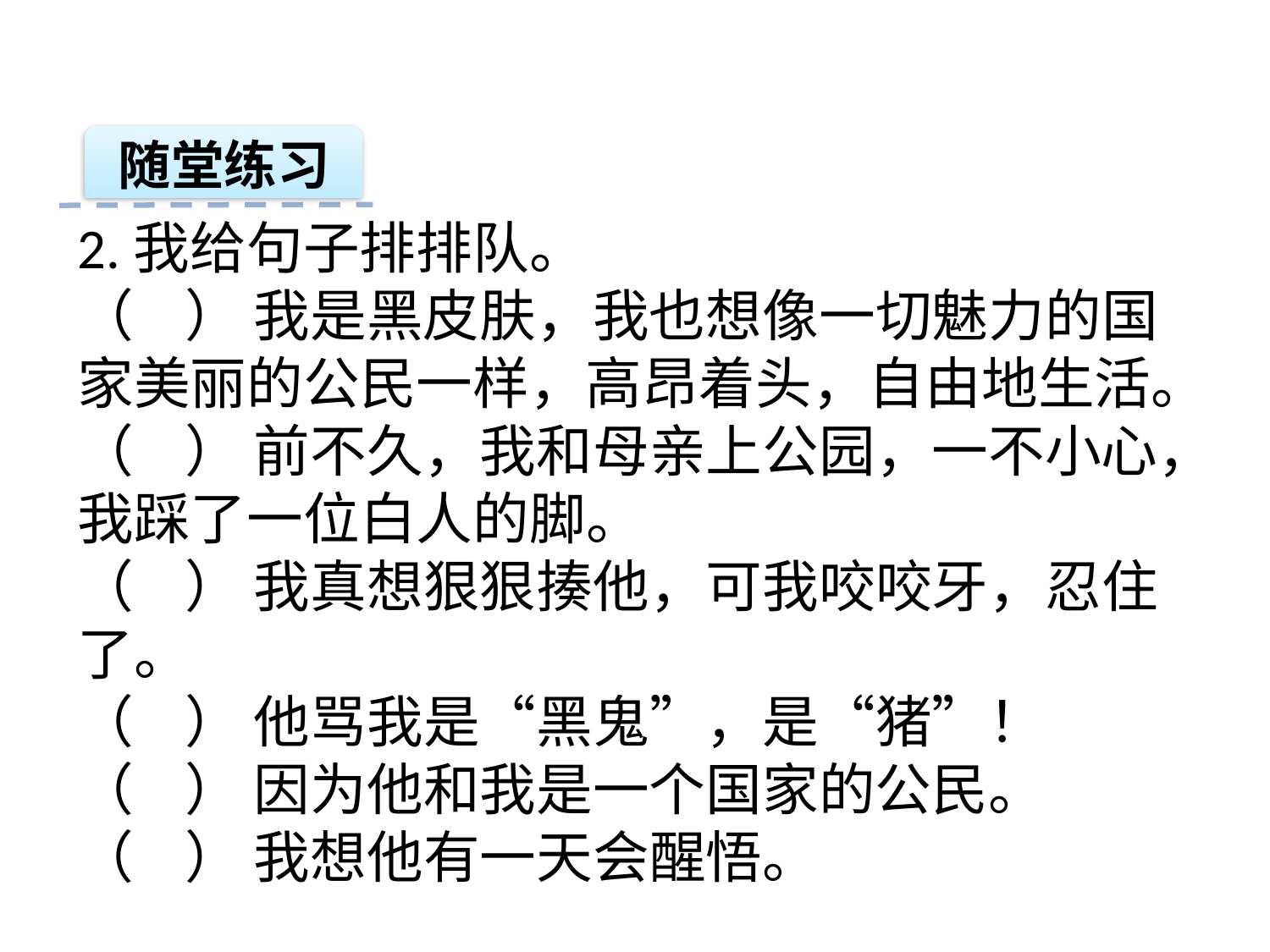

随堂练习
2.我给句子排排队。
（    ） 我是黑皮肤，我也想像一切魅力的国家美丽的公民一样，高昂着头，自由地生活。
（    ） 前不久，我和母亲上公园，一不小心，我踩了一位白人的脚。
（    ） 我真想狠狠揍他，可我咬咬牙，忍住了。
（    ） 他骂我是“黑鬼”，是“猪”！
（    ） 因为他和我是一个国家的公民。
（    ） 我想他有一天会醒悟。